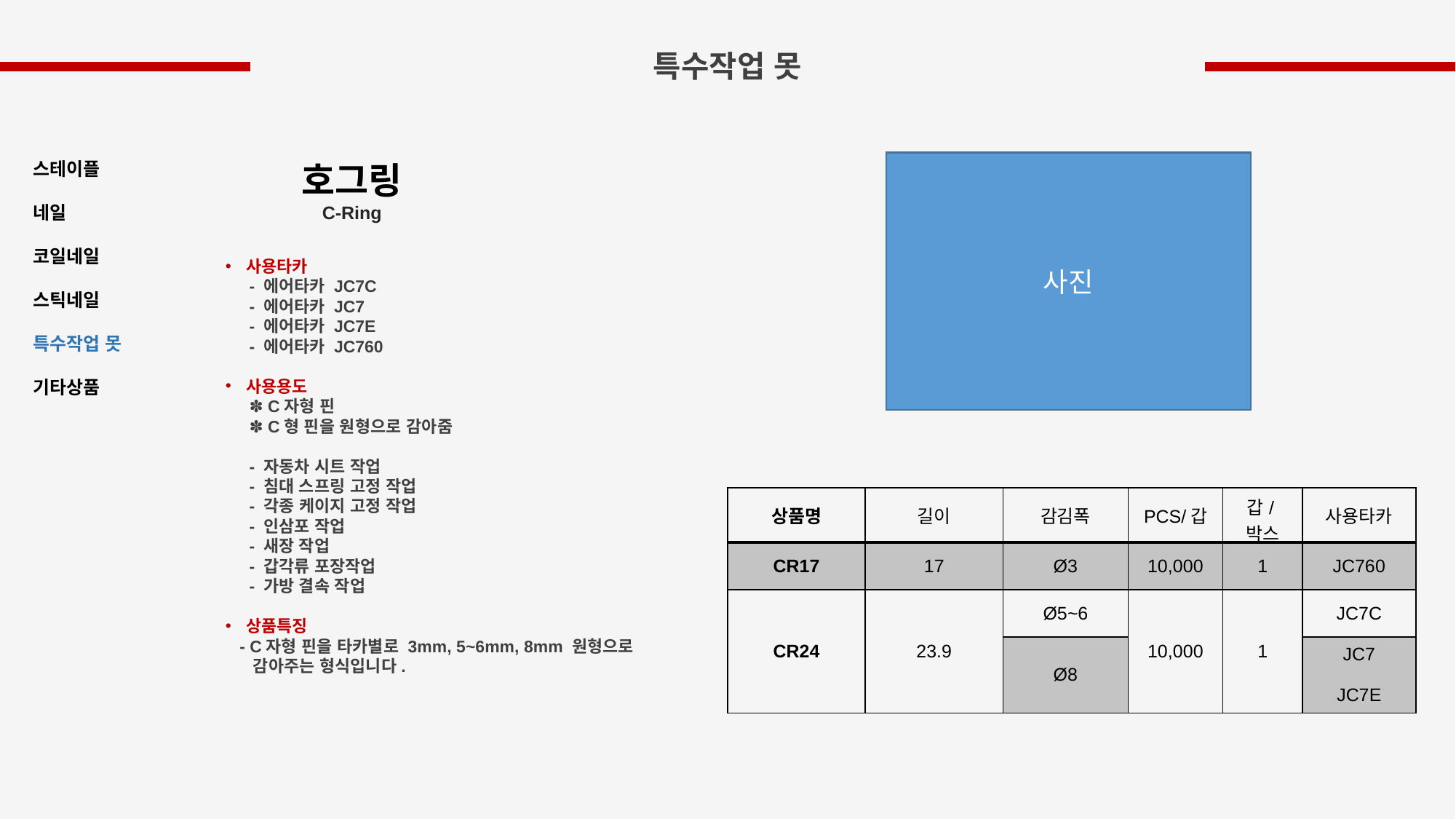

특수작업 못
스테이플

네일

코일네일

스틱네일

특수작업 못

기타상품
호그링
C-Ring
사진
사용타카
     - 에어타카 JC7C
     - 에어타카 JC7
     - 에어타카 JC7E
     - 에어타카 JC760

사용용도
     ✽ C자형 핀
     ✽ C형 핀을 원형으로 감아줌

     - 자동차 시트 작업
     - 침대 스프링 고정 작업
     - 각종 케이지 고정 작업
     - 인삼포 작업
     - 새장 작업
     - 갑각류 포장작업
     - 가방 결속 작업

상품특징
   - C자형 핀을 타카별로 3mm, 5~6mm, 8mm 원형으로
     감아주는 형식입니다.
| 상품명 | 길이 | 감김폭 | PCS/갑 | 갑/박스 | 사용타카 |
| --- | --- | --- | --- | --- | --- |
| CR17 | 17 | Ø3 | 10,000 | 1 | JC760 |
| CR24 | 23.9 | Ø5~6 | 10,000 | 1 | JC7C |
|  |  | Ø8 |  |  | JC7 JC7E |